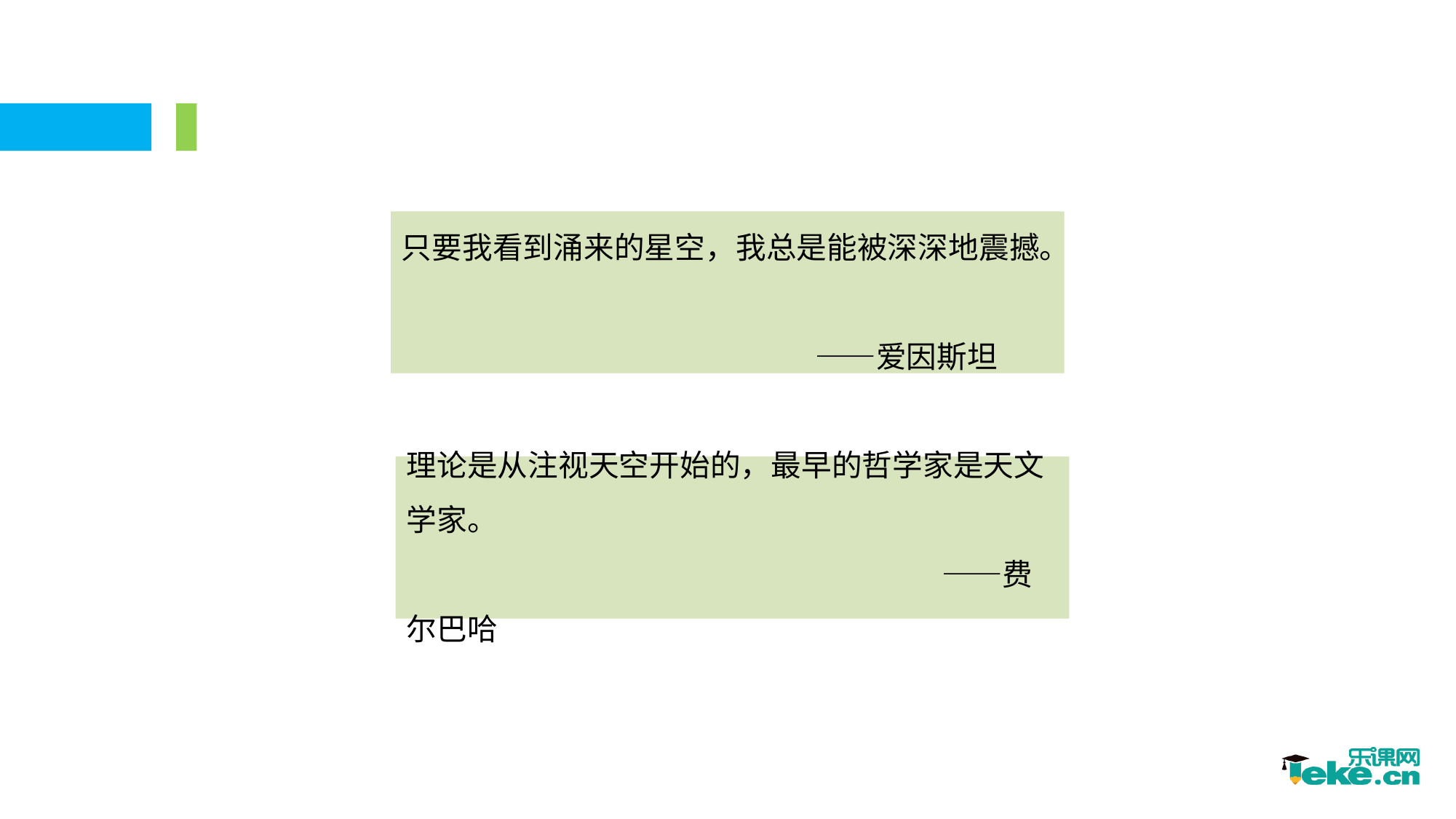

只要我看到涌来的星空，我总是能被深深地震撼。                               　　　　　　　　　　　　　　　　　                                                ——爱因斯坦

理论是从注视天空开始的，最早的哲学家是天文学家。                                      　　　　　　　　　　　　　　　　　                                                ——费尔巴哈